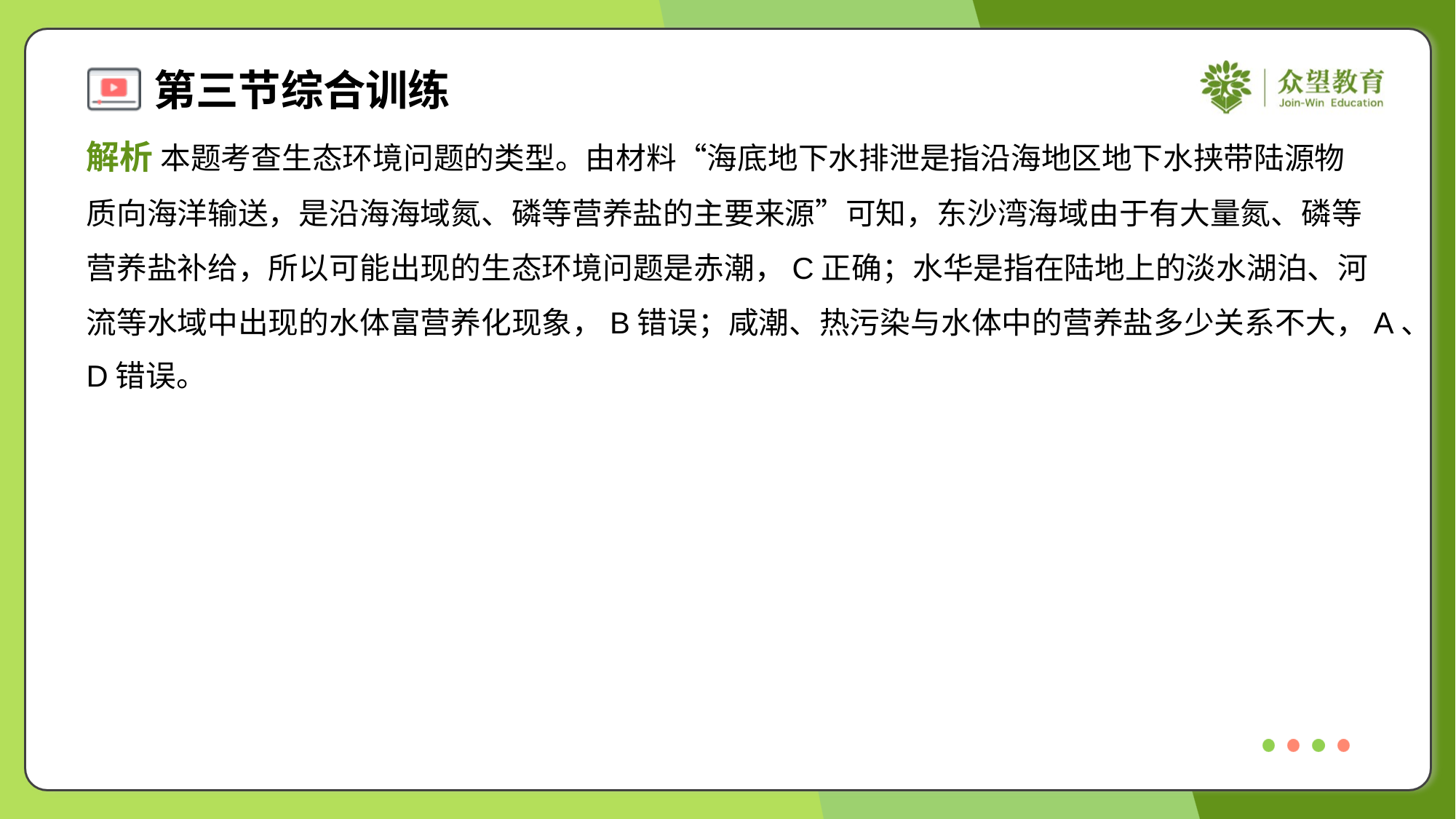

解析 本题考查生态环境问题的类型。由材料“海底地下水排泄是指沿海地区地下水挟带陆源物
质向海洋输送，是沿海海域氮、磷等营养盐的主要来源”可知，东沙湾海域由于有大量氮、磷等
营养盐补给，所以可能出现的生态环境问题是赤潮，C正确；水华是指在陆地上的淡水湖泊、河
流等水域中出现的水体富营养化现象，B错误；咸潮、热污染与水体中的营养盐多少关系不大，A、
D错误。